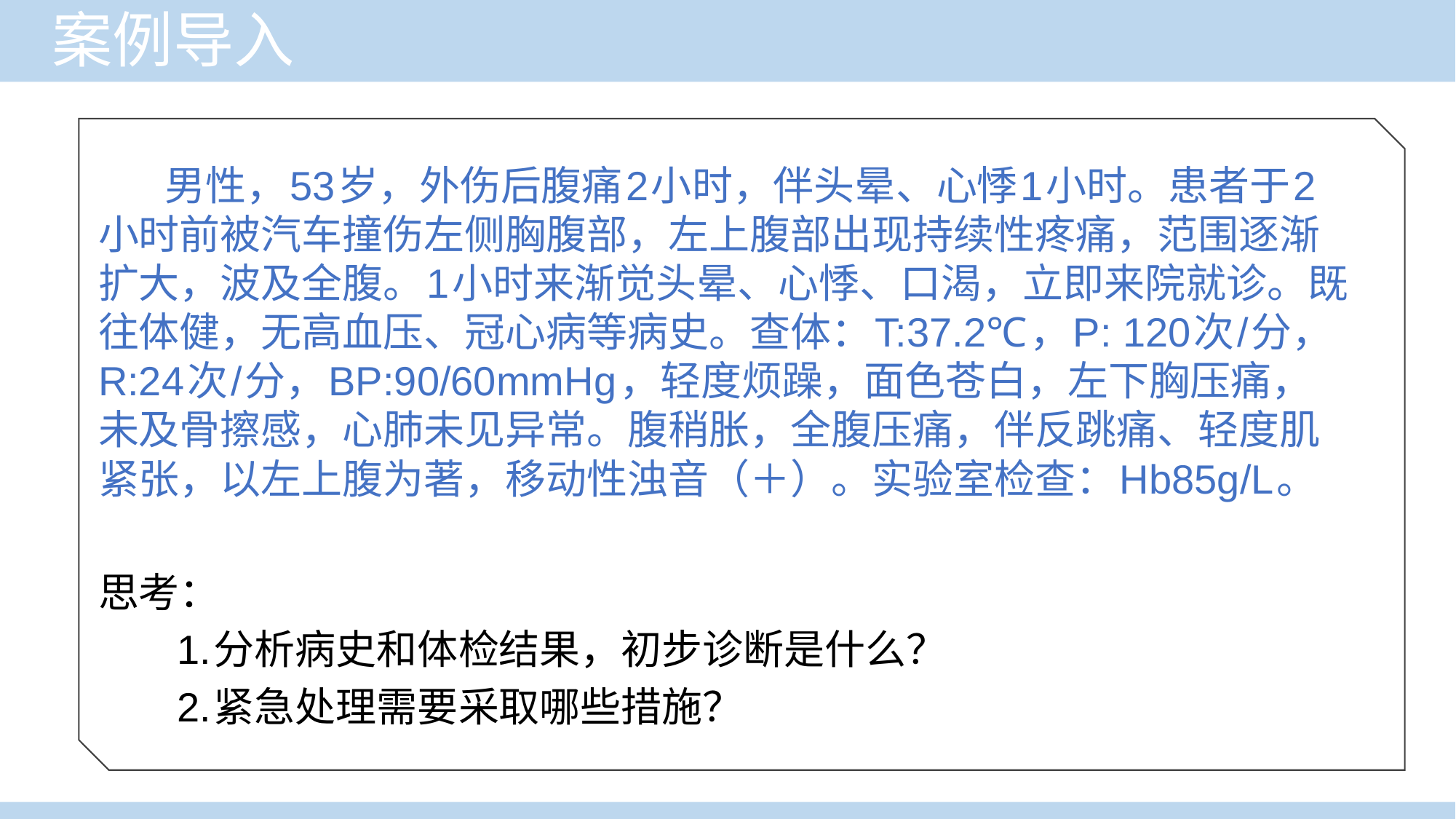

案例导入

       男性，53岁，外伤后腹痛2小时，伴头晕、心悸1小时。患者于2小时前被汽车撞伤左侧胸腹部，左上腹部出现持续性疼痛，范围逐渐扩大，波及全腹。1小时来渐觉头晕、心悸、口渴，立即来院就诊。既往体健，无高血压、冠心病等病史。查体：T:37.2℃，P: 120次/分，R:24次/分，BP:90/60mmHg，轻度烦躁，面色苍白，左下胸压痛，未及骨擦感，心肺未见异常。腹稍胀，全腹压痛，伴反跳痛、轻度肌紧张，以左上腹为著，移动性浊音（＋）。实验室检查：Hb85g/L。

思考：
       1.分析病史和体检结果，初步诊断是什么？
       2.紧急处理需要采取哪些措施？

临床医学概论